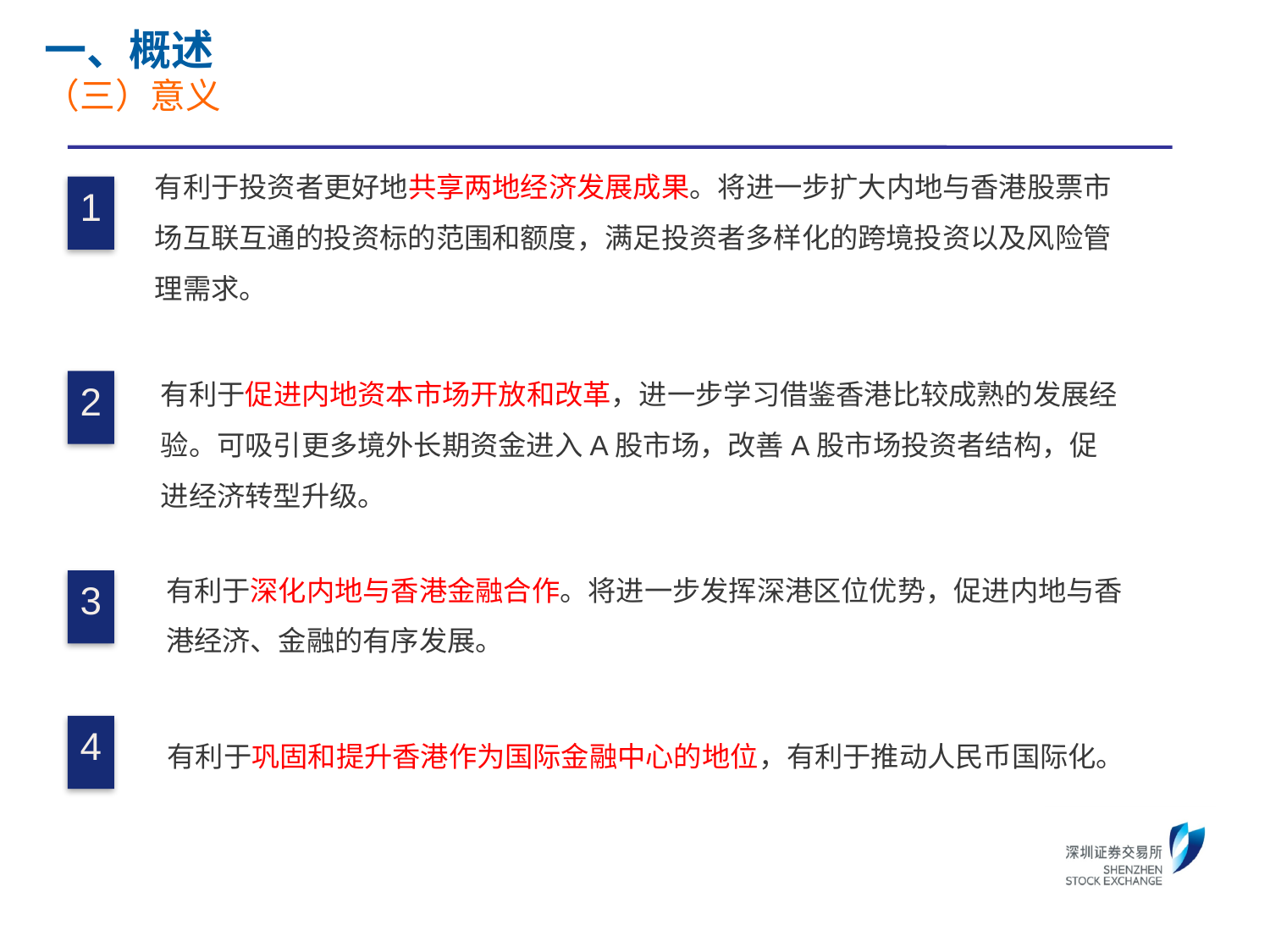

一、概述
（三）意义
有利于投资者更好地共享两地经济发展成果。将进一步扩大内地与香港股票市场互联互通的投资标的范围和额度，满足投资者多样化的跨境投资以及风险管理需求。

1
有利于促进内地资本市场开放和改革，进一步学习借鉴香港比较成熟的发展经验。可吸引更多境外长期资金进入A股市场，改善A股市场投资者结构，促进经济转型升级。
2
有利于深化内地与香港金融合作。将进一步发挥深港区位优势，促进内地与香港经济、金融的有序发展。
3
4
有利于巩固和提升香港作为国际金融中心的地位，有利于推动人民币国际化。